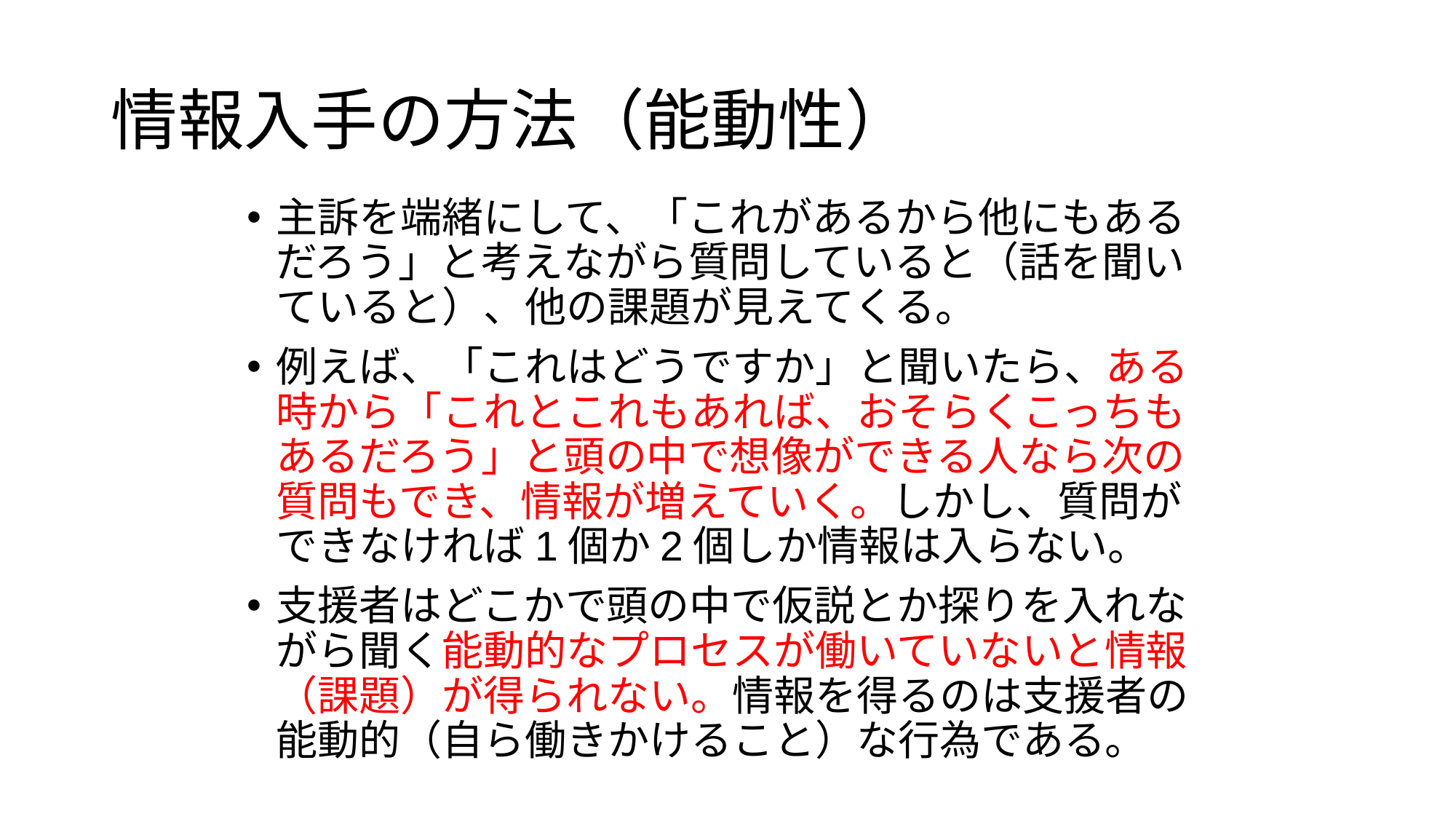

# 情報入手の方法（能動性）
主訴を端緒にして、「これがあるから他にもあるだろう」と考えながら質問していると（話を聞いていると）、他の課題が見えてくる。
例えば、「これはどうですか」と聞いたら、ある時から「これとこれもあれば、おそらくこっちもあるだろう」と頭の中で想像ができる人なら次の質問もでき、情報が増えていく。しかし、質問ができなければ1個か2個しか情報は入らない。
支援者はどこかで頭の中で仮説とか探りを入れながら聞く能動的なプロセスが働いていないと情報（課題）が得られない。情報を得るのは支援者の能動的（自ら働きかけること）な行為である。